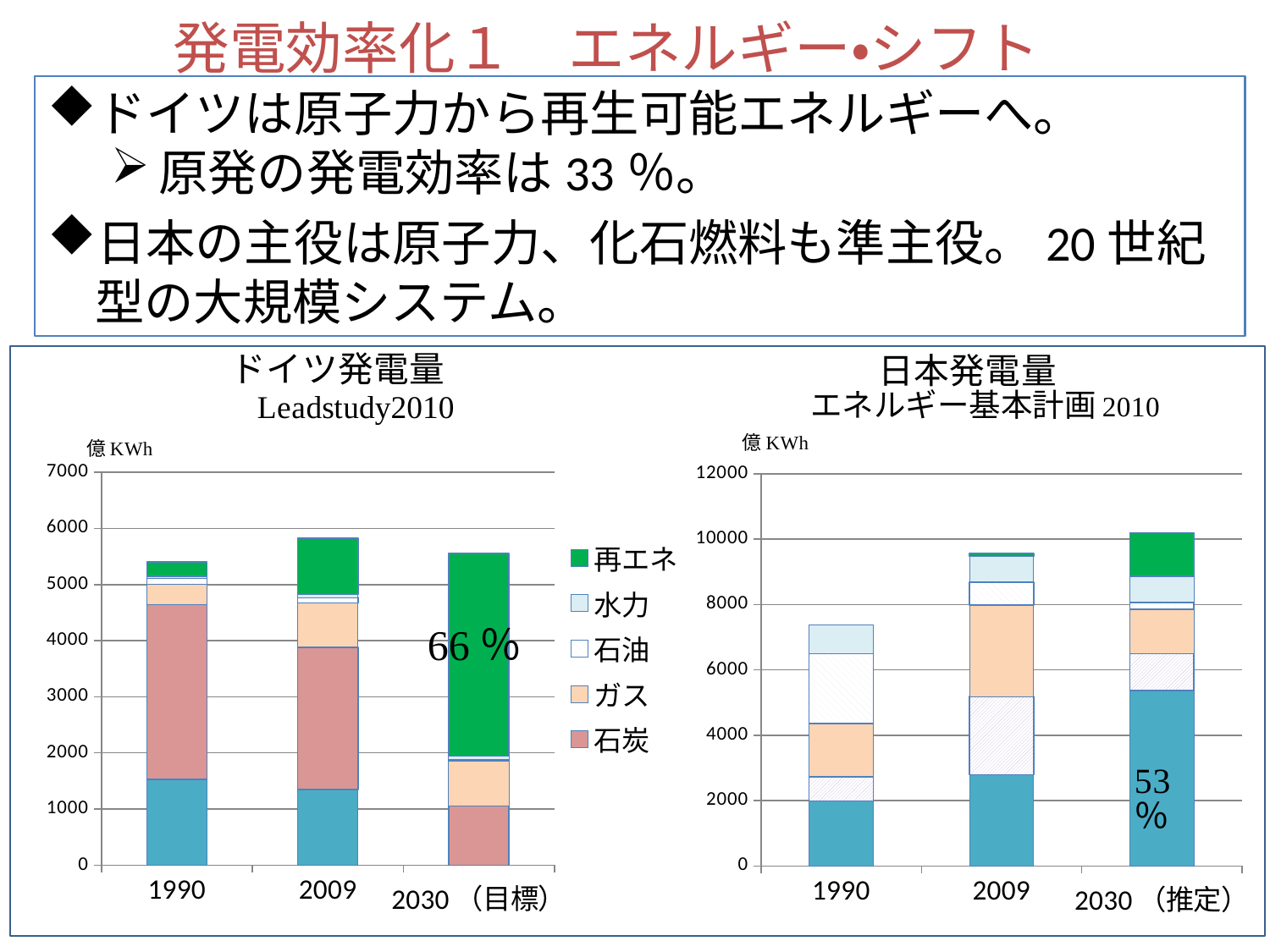

発電効率化１　エネルギー・シフト
ドイツは原子力から再生可能エネルギーへ。
原発の発電効率は33％。
日本の主役は原子力、化石燃料も準主役。20世紀型の大規模システム。

### Chart

| Category | 原子力 | 石炭 | ガス | 石油 | 水力 | 再エネ |
|---|---|---|---|---|---|---|
| 1990 | 1525.0 | 3117.0 | 359.0 | 108.0 | 37.0 | 260.0 |
| 2009 | 1349.0 | 2534.46 | 788.0 | 96.0 | 56.51 | 997.55 |
| 2030（目標） | 0.0 | 1060.0 | 800.0 | 30.0 | 55.0 | 3606.0 |

### Chart

| Category | 原子力 | 石炭 | ガス | 石油 | 水力 | 再エネ |
|---|---|---|---|---|---|---|
| 1990 | 1991.52 | 737.6 | 1622.72 | 2139.04 | 885.12 | 0.0 |
| 2009 | 2792.98 | 2391.25 | 2802.545 | 698.245 | 784.3299999999998 | 95.65 |
| 2030（推定） | 5366.0 | 1131.0 | 1357.0 | 205.0 | 800.0 | 1340.0 |